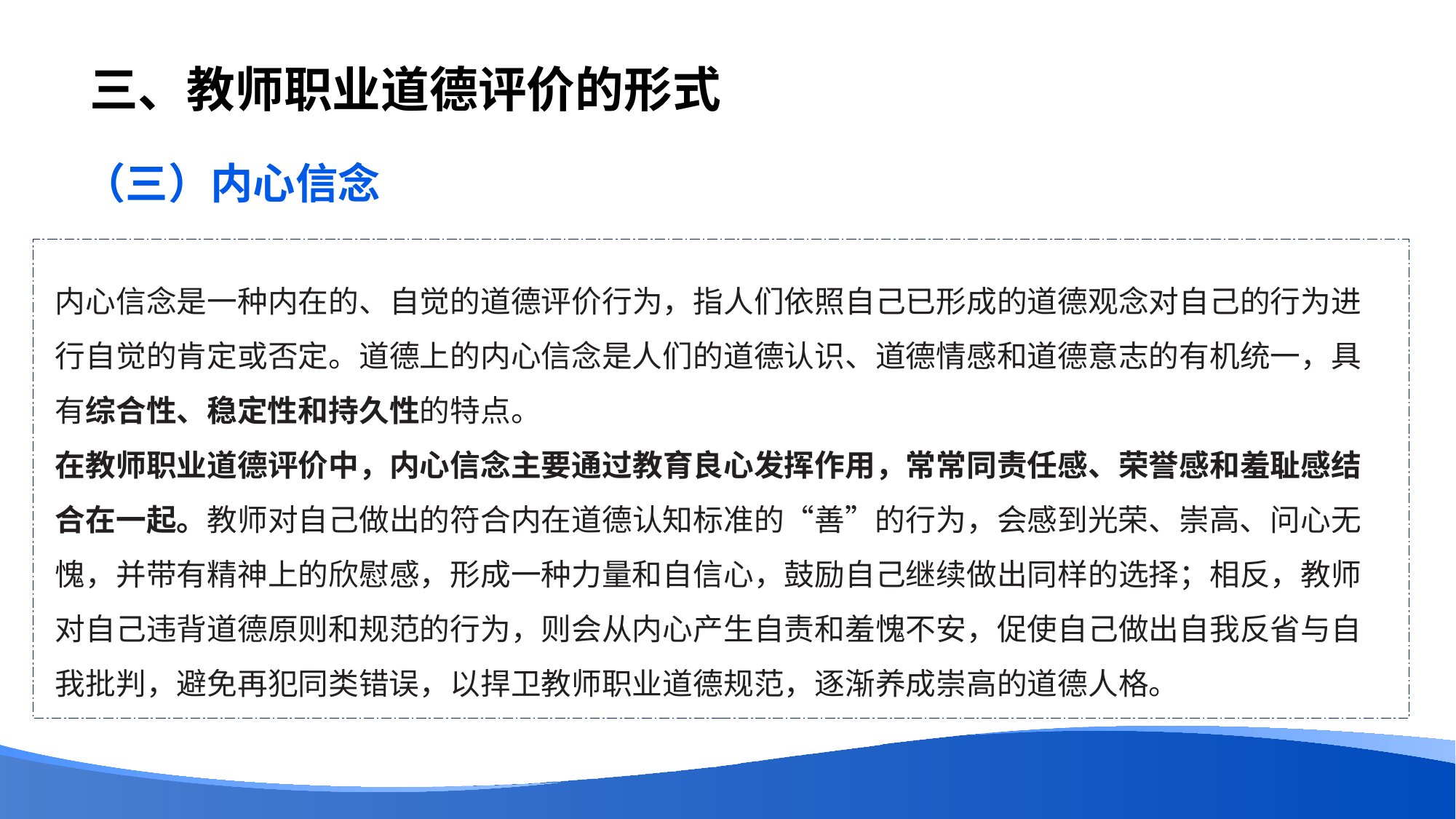

# 三、教师职业道德评价的形式
（三）内心信念

内心信念是一种内在的、自觉的道德评价行为，指人们依照自己已形成的道德观念对自己的行为进行自觉的肯定或否定。道德上的内心信念是人们的道德认识、道德情感和道德意志的有机统一，具有综合性、稳定性和持久性的特点。
在教师职业道德评价中，内心信念主要通过教育良心发挥作用，常常同责任感、荣誉感和羞耻感结合在一起。教师对自己做出的符合内在道德认知标准的“善”的行为，会感到光荣、崇高、问心无愧，并带有精神上的欣慰感，形成一种力量和自信心，鼓励自己继续做出同样的选择；相反，教师对自己违背道德原则和规范的行为，则会从内心产生自责和羞愧不安，促使自己做出自我反省与自我批判，避免再犯同类错误，以捍卫教师职业道德规范，逐渐养成崇高的道德人格。